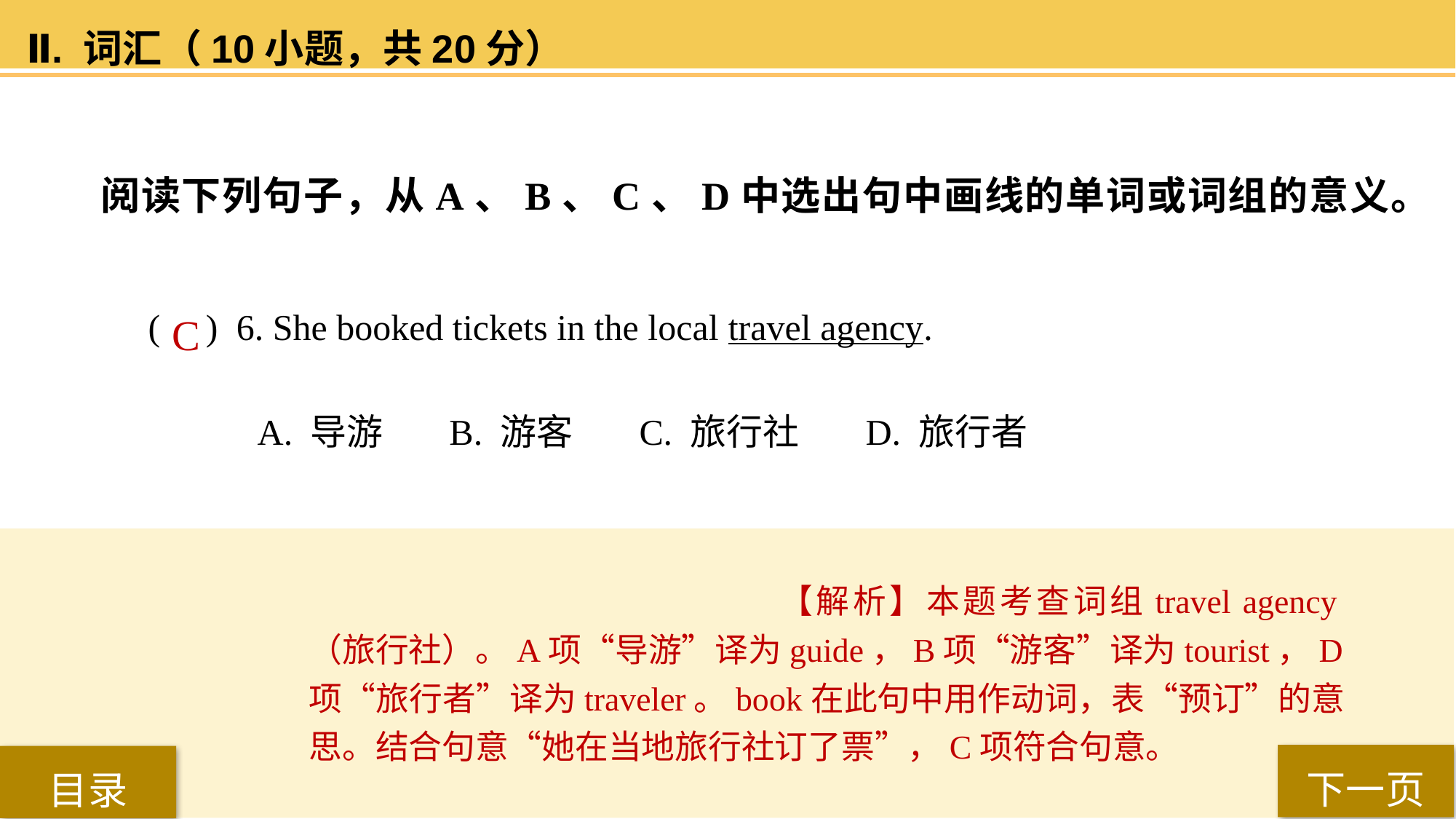

Ⅱ. 词汇（10小题，共20分）
阅读下列句子，从A、B、C、D中选出句中画线的单词或词组的意义。
(     )  6. She booked tickets in the local travel agency.

A. 导游       B. 游客       C. 旅行社       D. 旅行者
C
【解析】本题考查词组travel agency（旅行社）。A项“导游”译为guide，B项“游客”译为tourist，D项“旅行者”译为traveler。book在此句中用作动词，表“预订”的意思。结合句意“她在当地旅行社订了票”，C项符合句意。